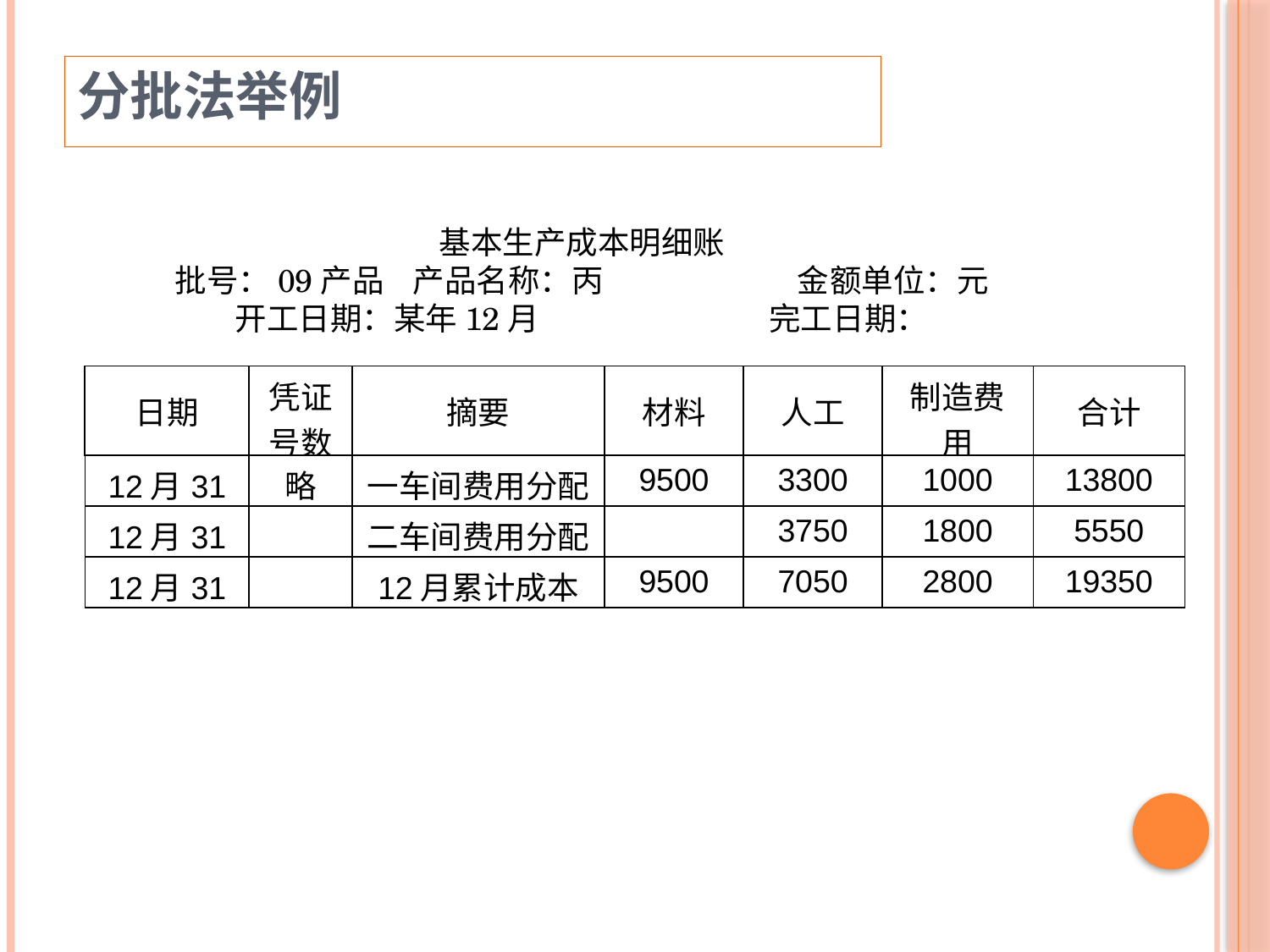

分批法举例
基本生产成本明细账
批号：09产品    产品名称：丙                           金额单位：元
开工日期：某年12月                                完工日期：
| 日期 | 凭证 号数 | 摘要 | 材料 | 人工 | 制造费用 | 合计 |
| --- | --- | --- | --- | --- | --- | --- |
| 12月31 | 略 | 一车间费用分配 | 9500 | 3300 | 1000 | 13800 |
| 12月31 |  | 二车间费用分配 |  | 3750 | 1800 | 5550 |
| 12月31 |  | 12月累计成本 | 9500 | 7050 | 2800 | 19350 |